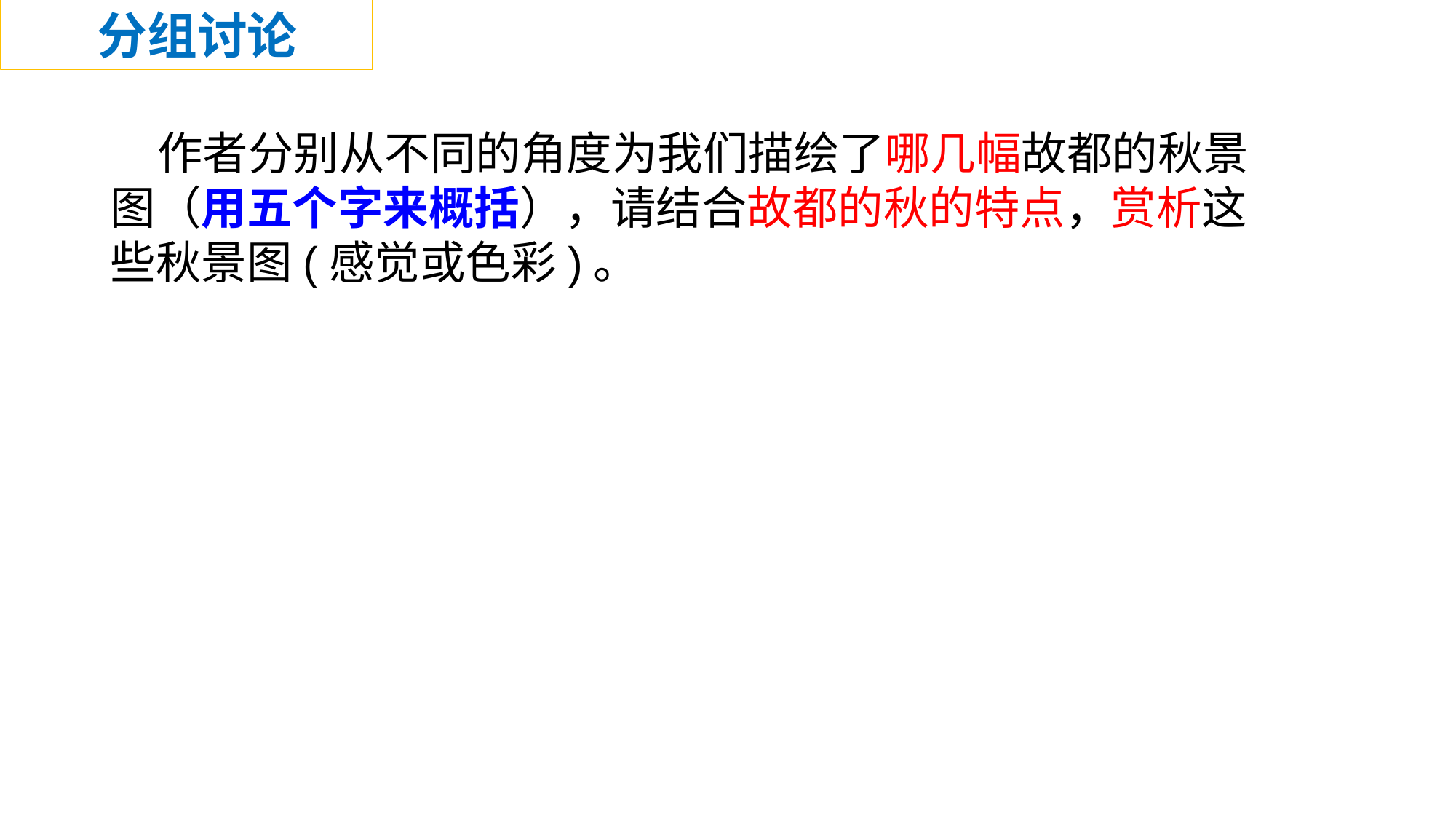

分组讨论

    作者分别从不同的角度为我们描绘了哪几幅故都的秋景图（用五个字来概括），请结合故都的秋的特点，赏析这些秋景图(感觉或色彩)。